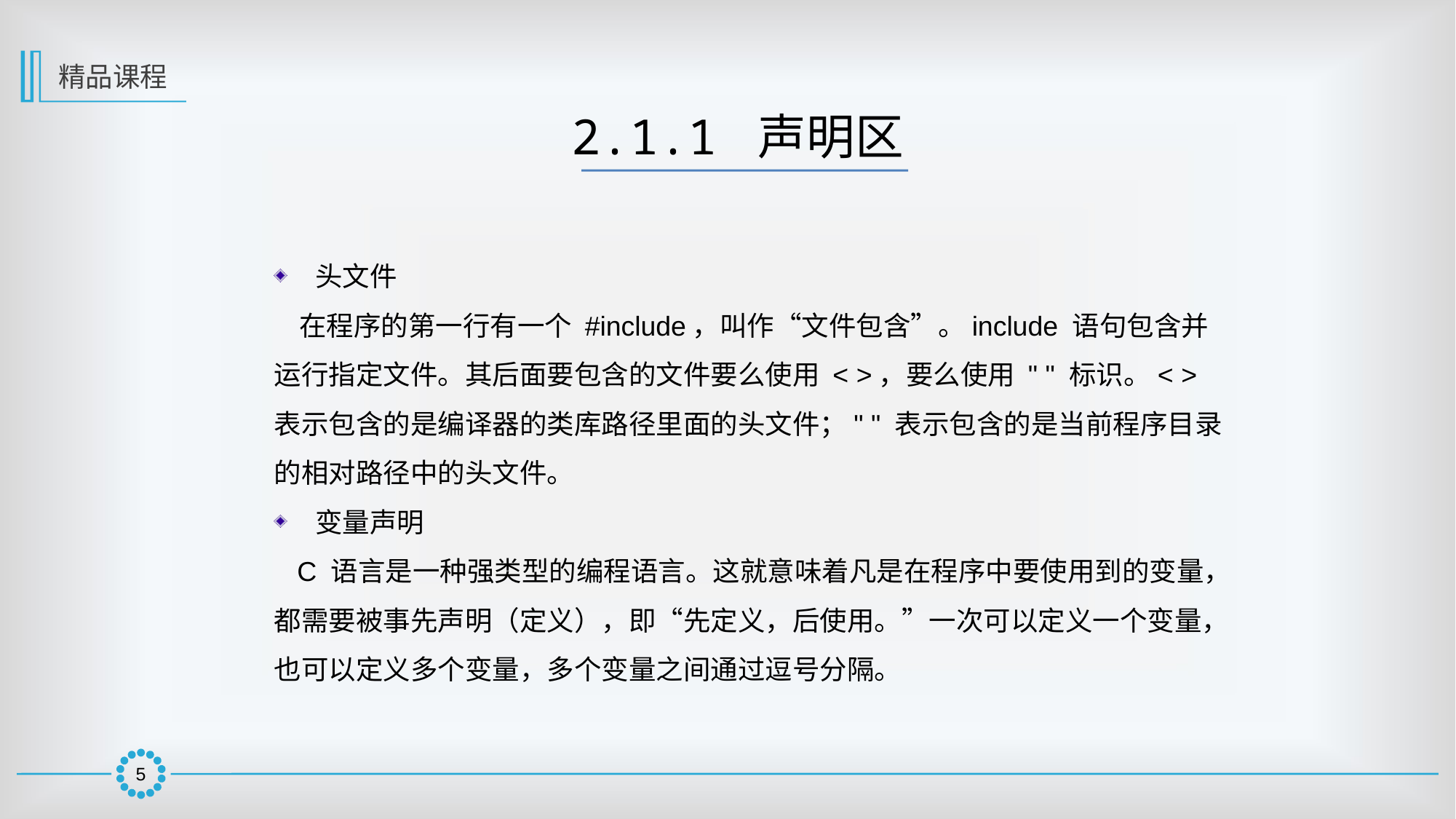

精品课程
2.1.1 声明区

头文件
   在程序的第一行有一个 #include，叫作“文件包含”。include 语句包含并运行指定文件。其后面要包含的文件要么使用 < >，要么使用 " " 标识。< > 表示包含的是编译器的类库路径里面的头文件；" " 表示包含的是当前程序目录的相对路径中的头文件。
变量声明
   C 语言是一种强类型的编程语言。这就意味着凡是在程序中要使用到的变量，都需要被事先声明（定义），即“先定义，后使用。”一次可以定义一个变量，也可以定义多个变量，多个变量之间通过逗号分隔。

5